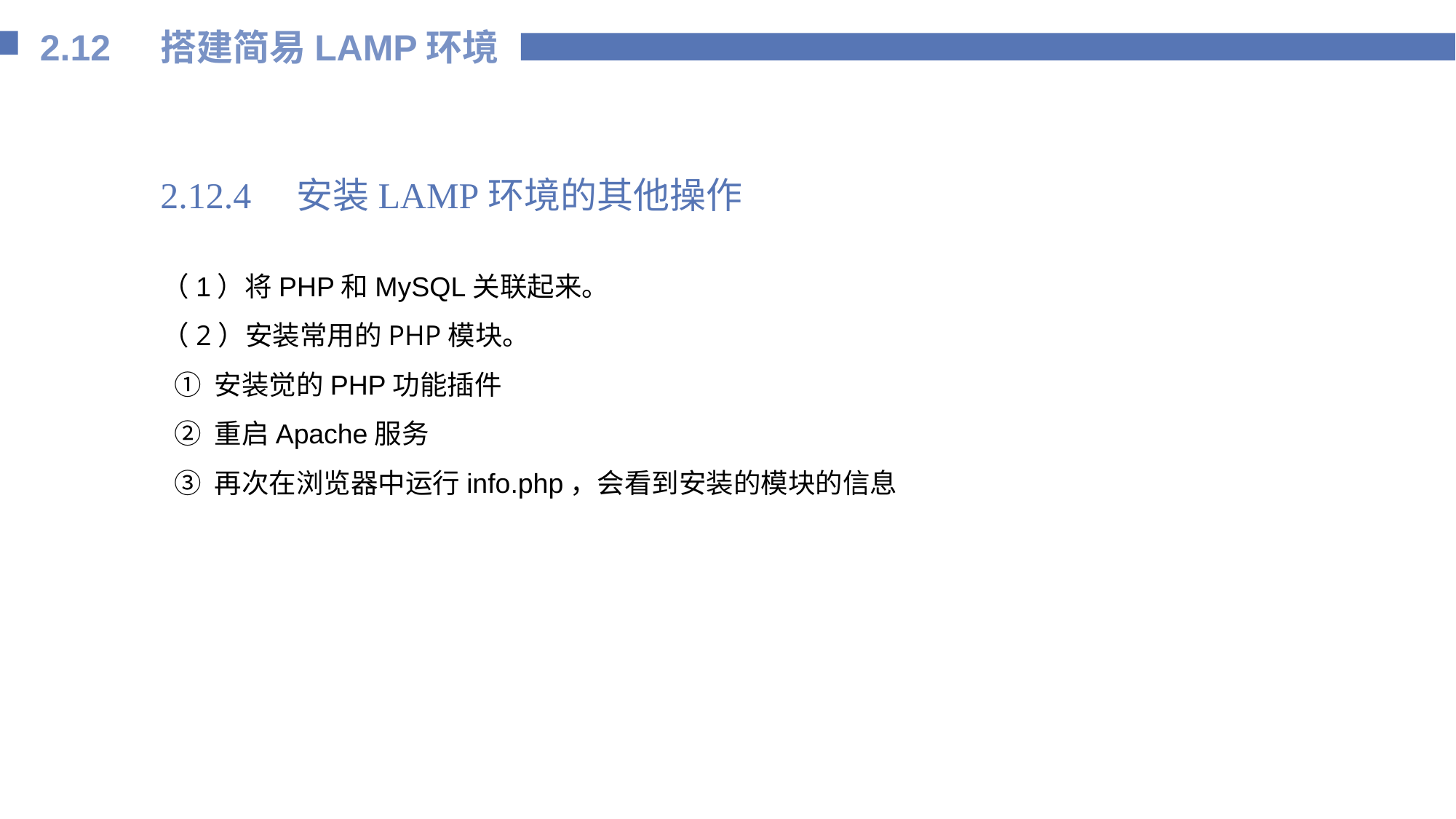

2.12    搭建简易LAMP环境

2.12.4　安装LAMP环境的其他操作
（1）将PHP和MySQL关联起来。
（2）安装常用的PHP模块。
  ① 安装觉的PHP功能插件
  ② 重启Apache服务
  ③ 再次在浏览器中运行info.php，会看到安装的模块的信息